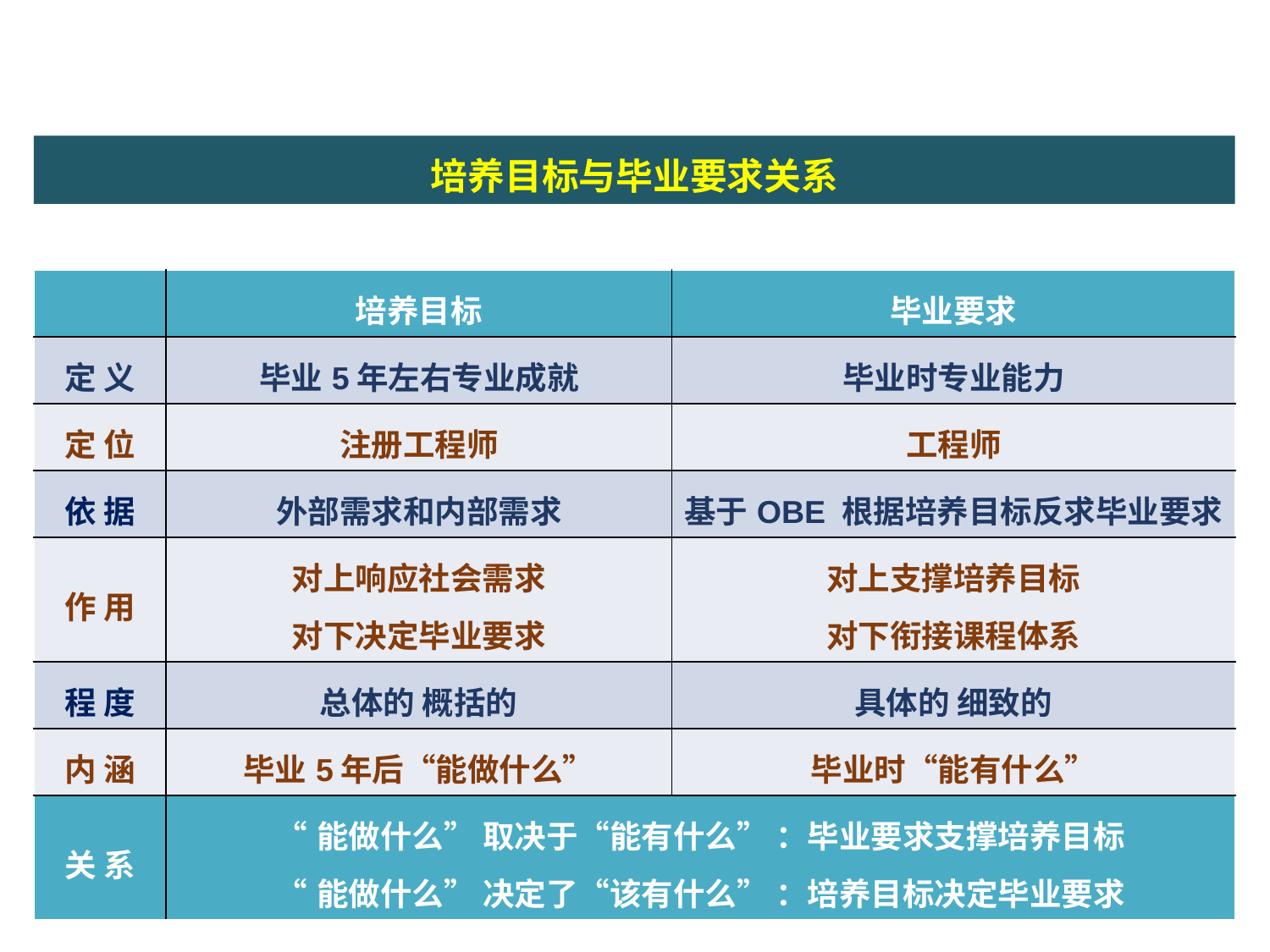

培养目标与毕业要求关系
|  | 培养目标 | 毕业要求 |
| --- | --- | --- |
| 定 义 | 毕业5年左右专业成就 | 毕业时专业能力 |
| 定 位 | 注册工程师 | 工程师 |
| 依 据 | 外部需求和内部需求 | 基于OBE 根据培养目标反求毕业要求 |
| 作 用 | 对上响应社会需求 对下决定毕业要求 | 对上支撑培养目标 对下衔接课程体系 |
| 程 度 | 总体的 概括的 | 具体的 细致的 |
| 内 涵 | 毕业5年后“能做什么” | 毕业时“能有什么” |
| 关 系 | “能做什么” 取决于“能有什么” ：毕业要求支撑培养目标 “能做什么” 决定了“该有什么” ：培养目标决定毕业要求 |  |
26